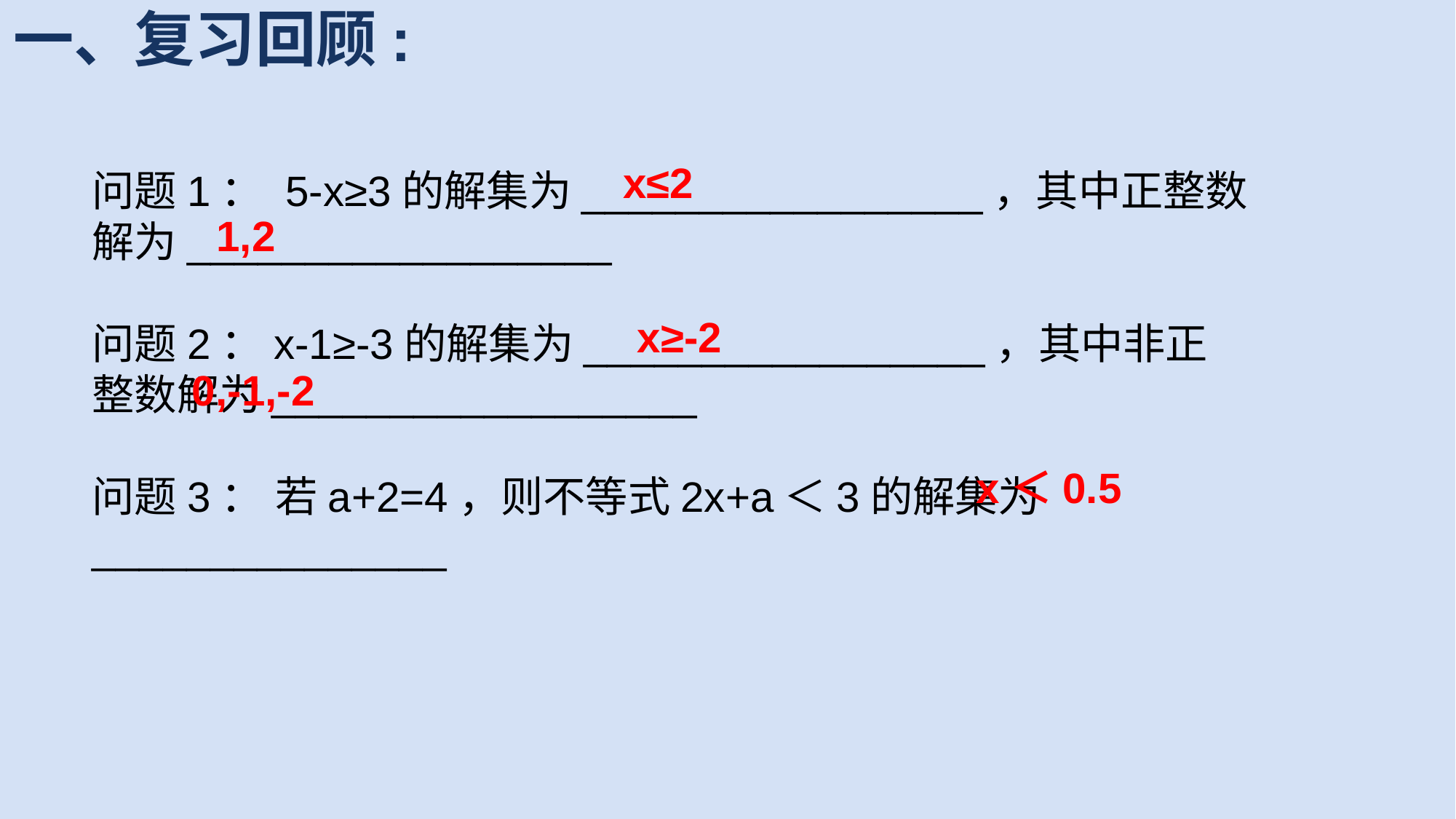

一、复习回顾:
x≤2
问题1： 5-x≥3的解集为_________________，其中正整数解为__________________

问题2：x-1≥-3的解集为_________________，其中非正整数解为__________________

问题3： 若a+2=4，则不等式2x+a＜3的解集为_______________
1,2
x≥-2
0,-1,-2
x＜0.5